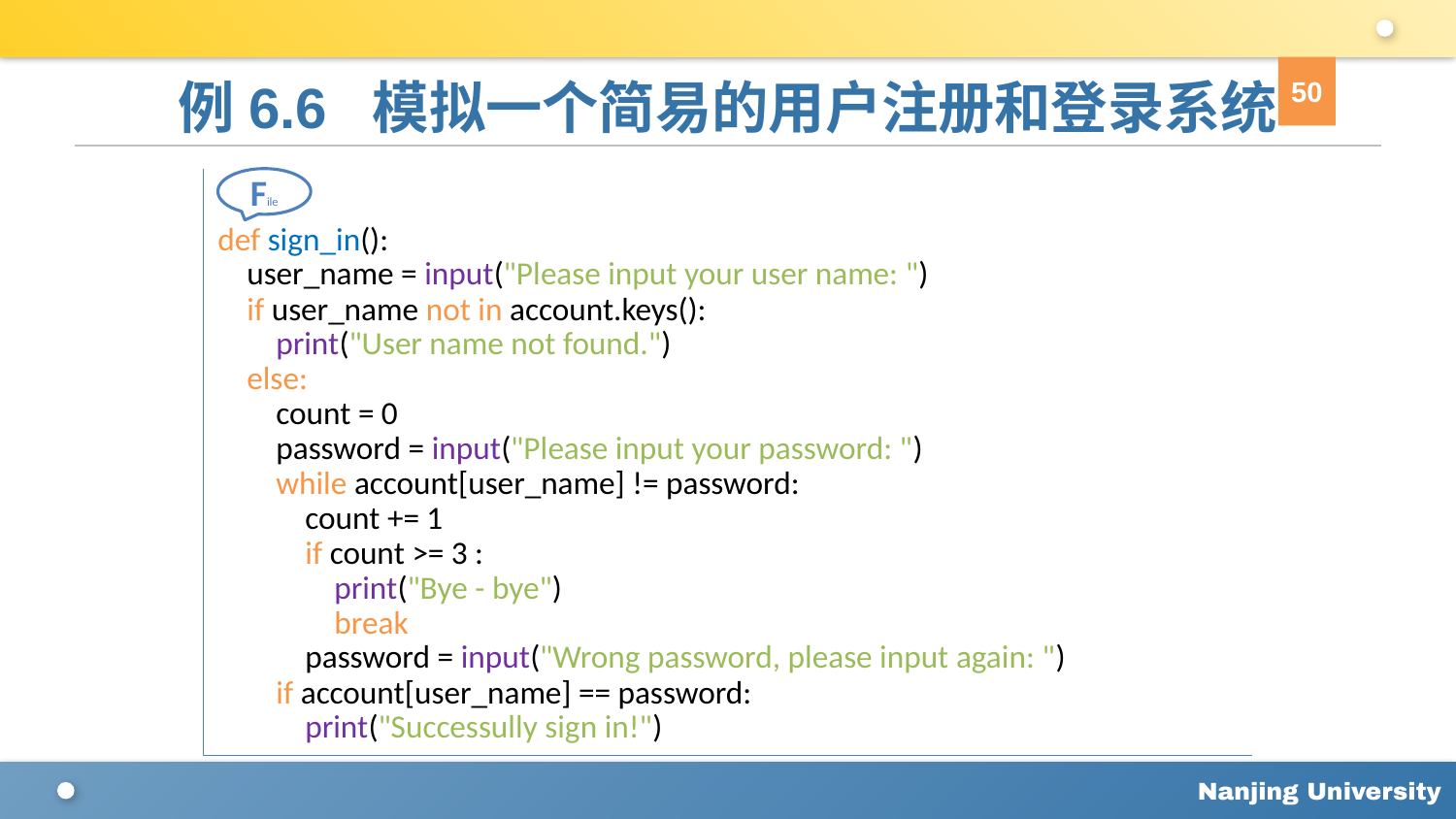

50
# 例6.6  模拟一个简易的用户注册和登录系统

def sign_in():
    user_name = input("Please input your user name: ")
    if user_name not in account.keys():
        print("User name not found.")
    else:
        count = 0
        password = input("Please input your password: ")
        while account[user_name] != password:
            count += 1
            if count >= 3 :
                print("Bye - bye")
                break
            password = input("Wrong password, please input again: ")
        if account[user_name] == password:
            print("Successully sign in!")
File